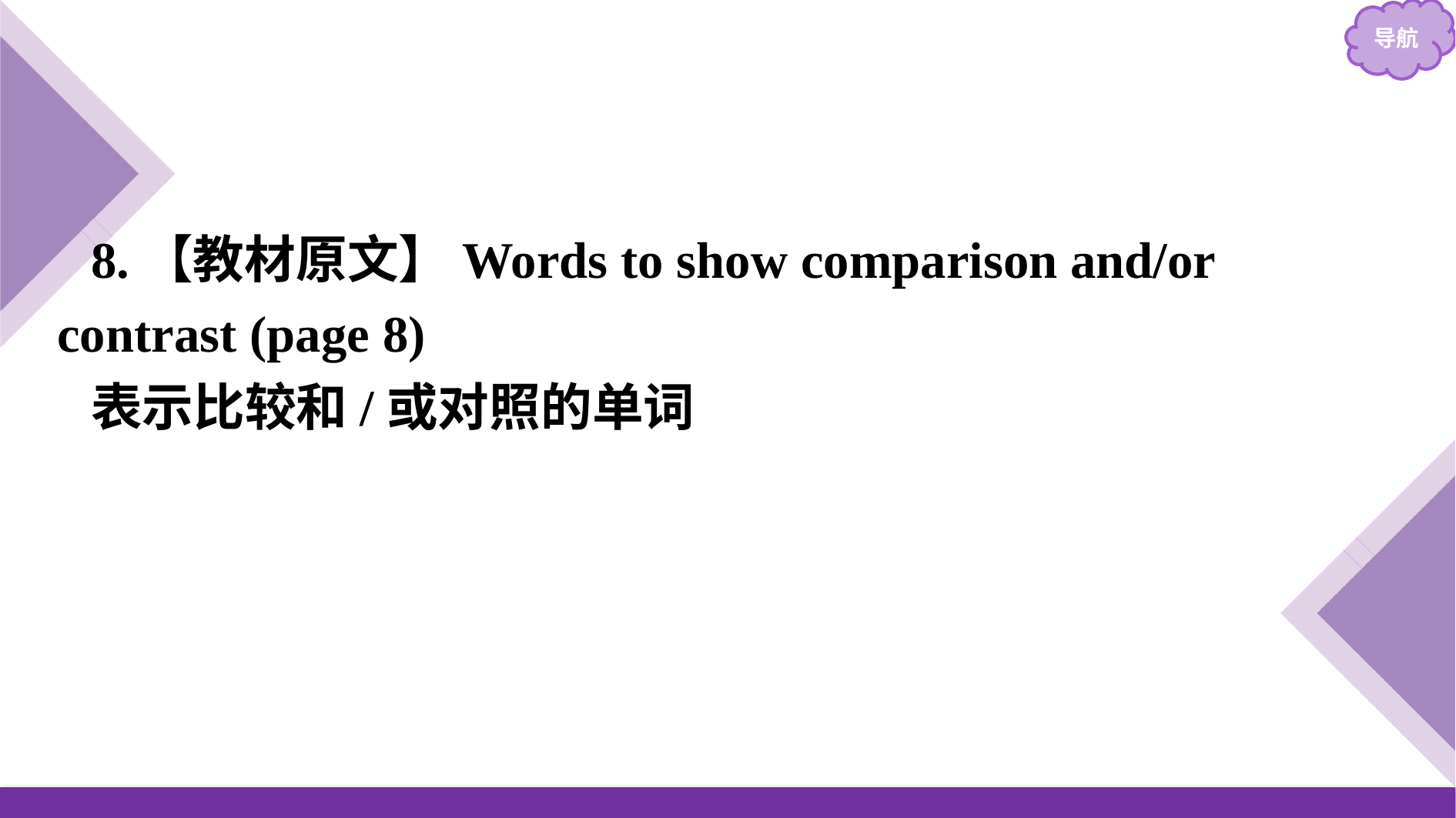

8.【教材原文】Words to show comparison and/or contrast (page 8)
表示比较和/或对照的单词